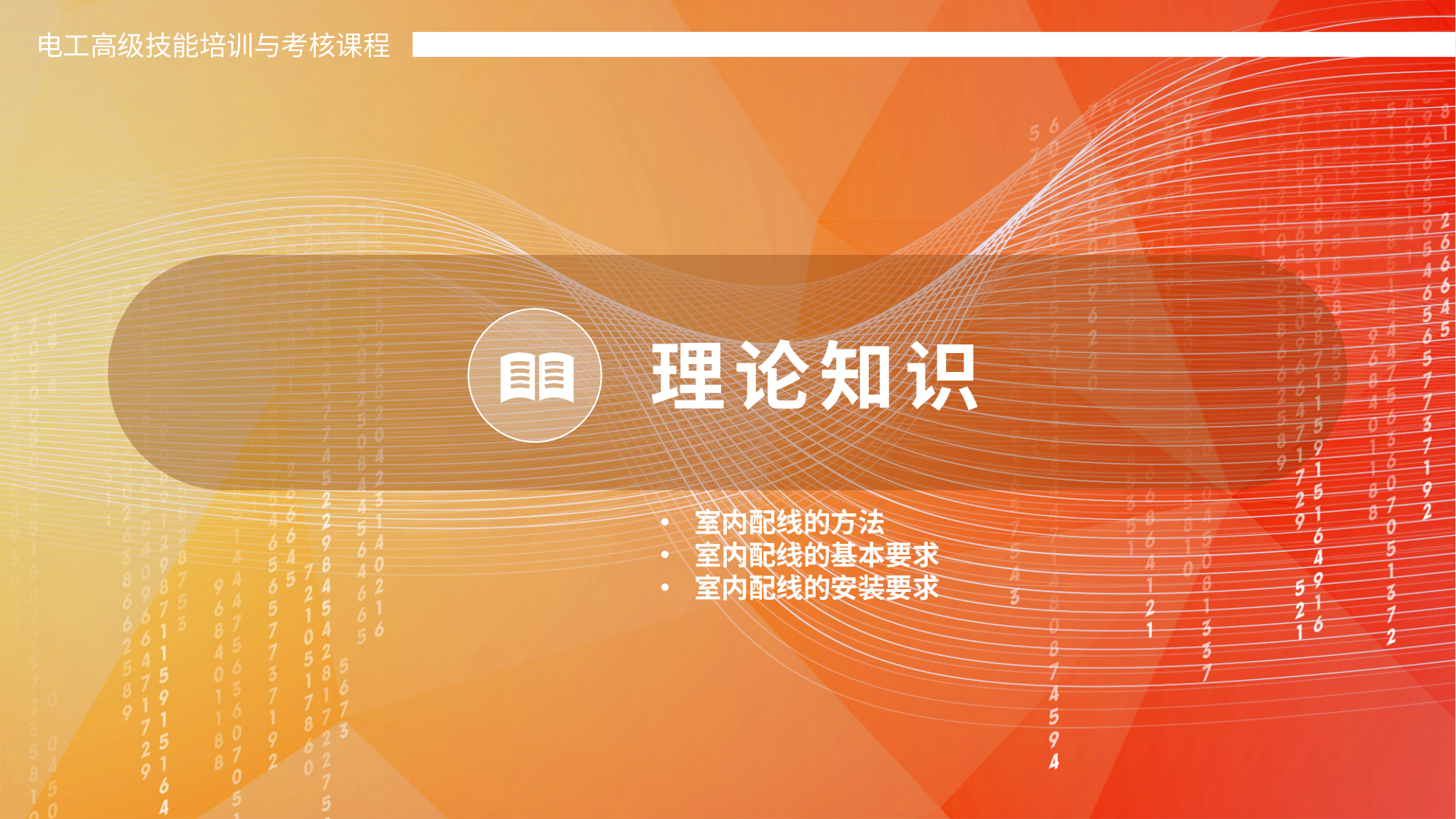

电工高级技能培训与考核课程

理论知识
室内配线的方法
室内配线的基本要求
室内配线的安装要求